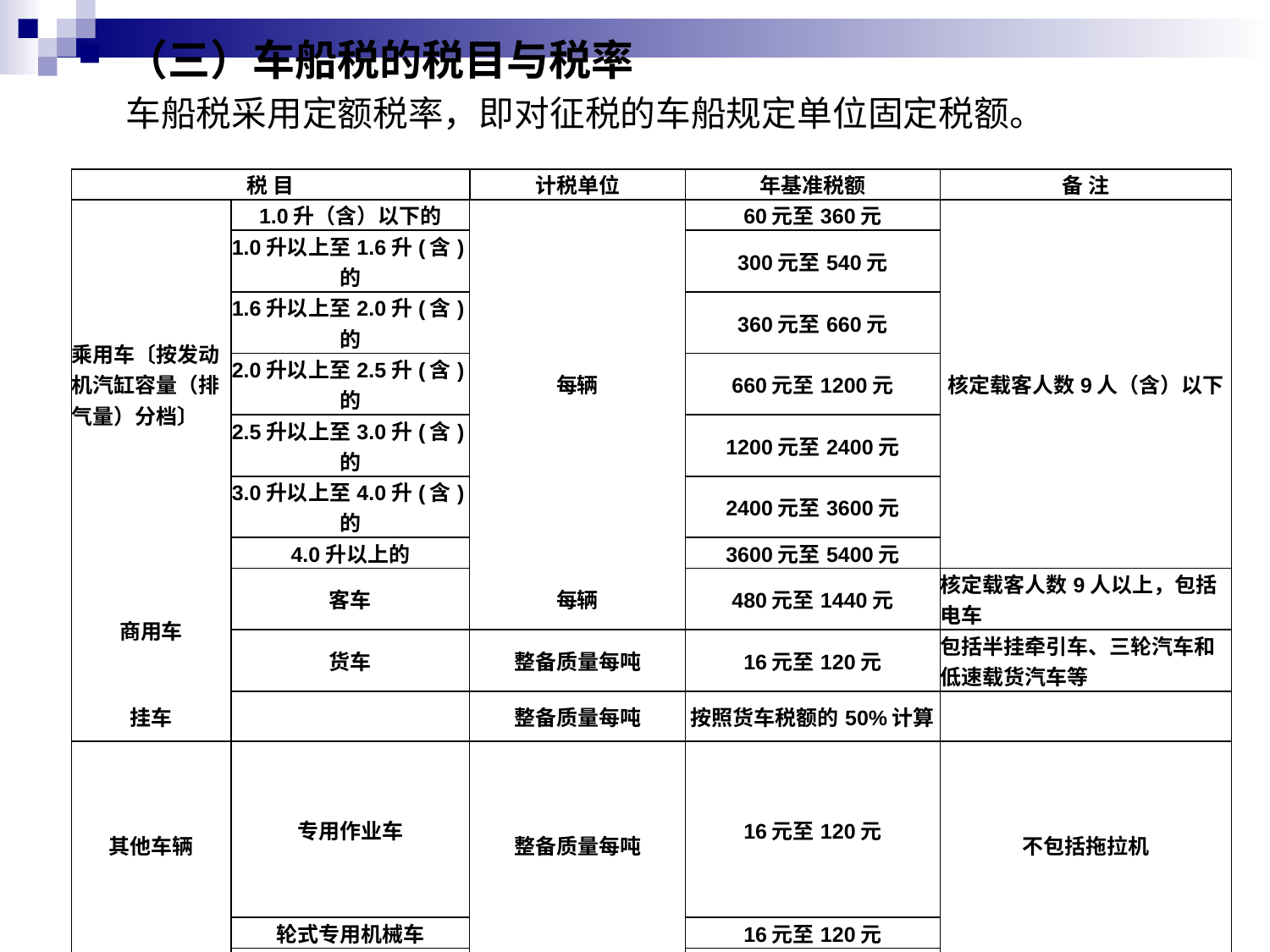

（三）车船税的税目与税率
     车船税采用定额税率，即对征税的车船规定单位固定税额。

#
| 税 目 |  | 计税单位 | 年基准税额 | 备 注 |
| --- | --- | --- | --- | --- |
| 乘用车〔按发动机汽缸容量（排气量）分档〕 | 1.0升（含）以下的 | 每辆 | 60元至360元 | 核定载客人数9人（含）以下 |
|  | 1.0升以上至1.6升(含)的 |  | 300元至540元 |  |
|  | 1.6升以上至2.0升(含)的 |  | 360元至660元 |  |
|  | 2.0升以上至2.5升(含)的 |  | 660元至1200元 |  |
|  | 2.5升以上至3.0升(含)的 |  | 1200元至2400元 |  |
|  | 3.0升以上至4.0升(含)的 |  | 2400元至3600元 |  |
|  | 4.0升以上的 |  | 3600元至5400元 |  |
| 商用车 | 客车 | 每辆 | 480元至1440元 | 核定载客人数9人以上，包括电车 |
|  | 货车 | 整备质量每吨 | 16元至120元 | 包括半挂牵引车、三轮汽车和低速载货汽车等 |
| 挂车 |  | 整备质量每吨 | 按照货车税额的50%计算 |  |
| 其他车辆 | 专用作业车 | 整备质量每吨 | 16元至120元 | 不包括拖拉机 |
|  | 轮式专用机械车 |  | 16元至120元 |  |
| 摩托车 |  | 每辆 | 36元至180元 |  |
| 船舶 | 机动船舶 | 净吨位每吨 | 3元至6元 | 拖船、非机动驳船分别按照机动船舶税额的50%计算 |
|  | 游 艇 | 艇身长度每米 | 600元至2000元 |  |